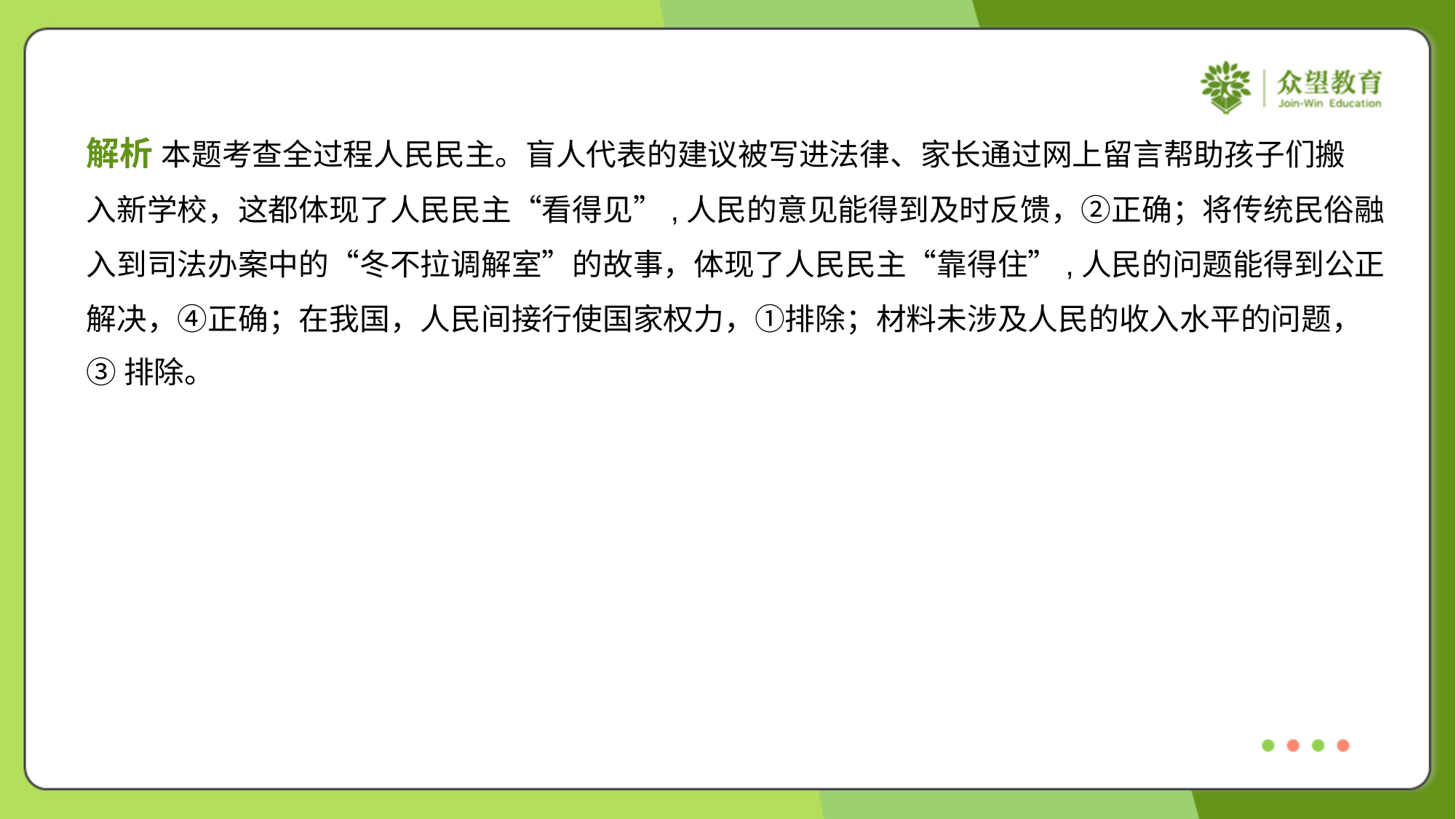

解析 本题考查全过程人民民主。盲人代表的建议被写进法律、家长通过网上留言帮助孩子们搬
入新学校，这都体现了人民民主“看得见”,人民的意见能得到及时反馈，②正确；将传统民俗融
入到司法办案中的“冬不拉调解室”的故事，体现了人民民主“靠得住”,人民的问题能得到公正
解决，④正确；在我国，人民间接行使国家权力，①排除；材料未涉及人民的收入水平的问题，
③排除。